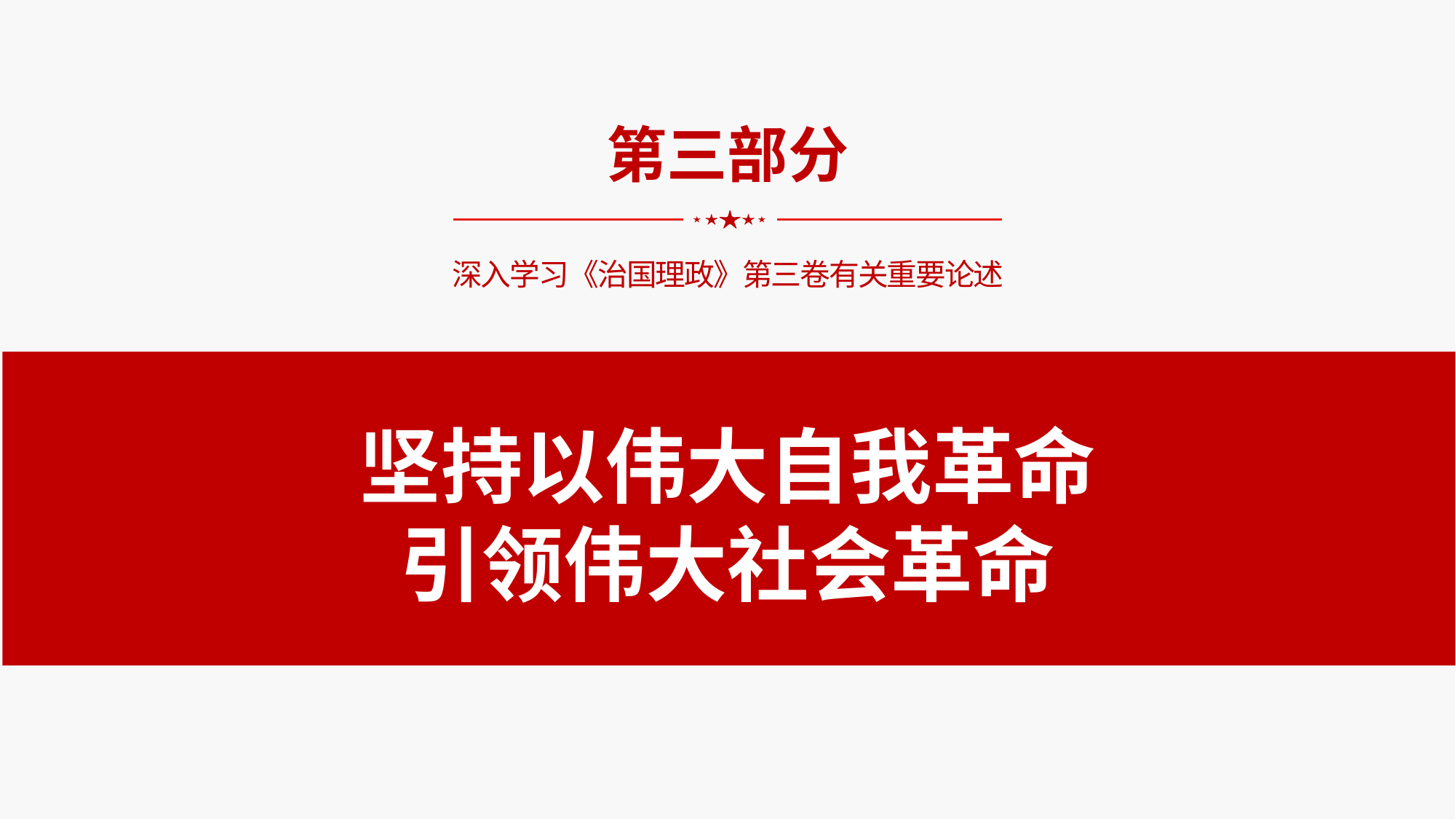

第三部分

深入学习《治国理政》第三卷有关重要论述

坚持以伟大自我革命
引领伟大社会革命